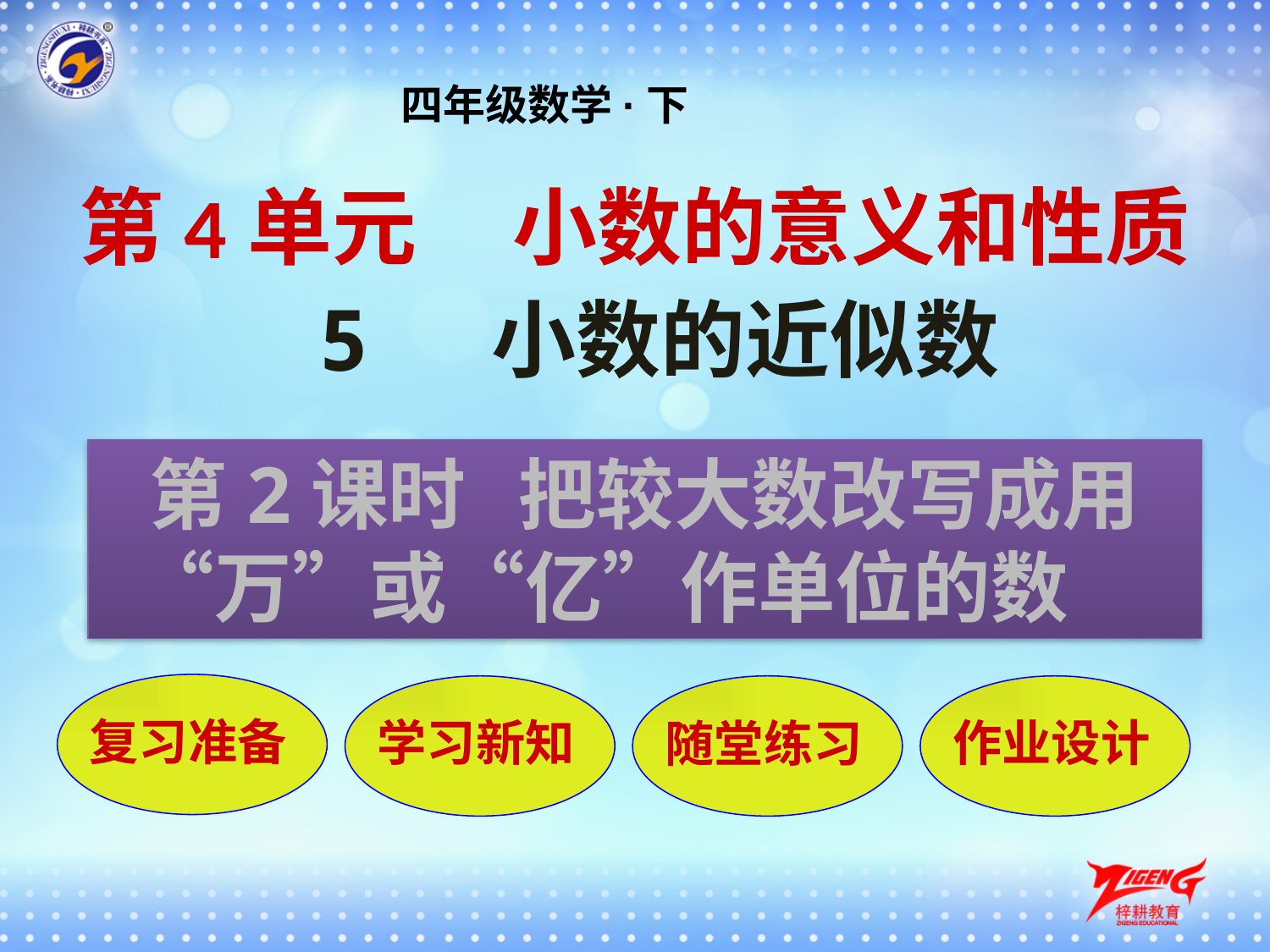

四年级数学·下
第4单元     小数的意义和性质
5  小数的近似数
第2课时   把较大数改写成用“万”或“亿”作单位的数

复习准备

学习新知

随堂练习

作业设计